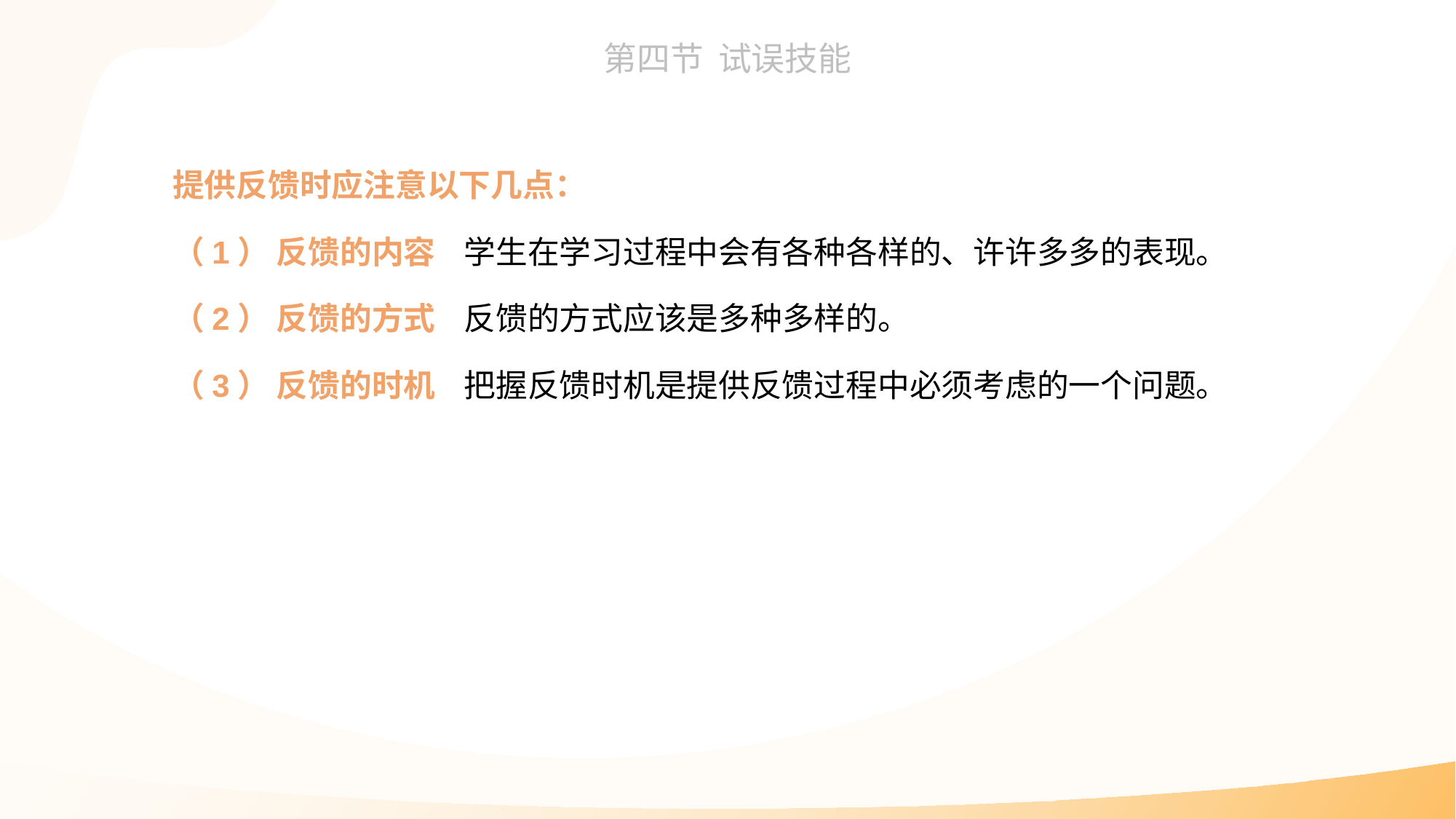

提供反馈时应注意以下几点：
（1） 反馈的内容    学生在学习过程中会有各种各样的、许许多多的表现。
（2） 反馈的方式    反馈的方式应该是多种多样的。
（3） 反馈的时机    把握反馈时机是提供反馈过程中必须考虑的一个问题。